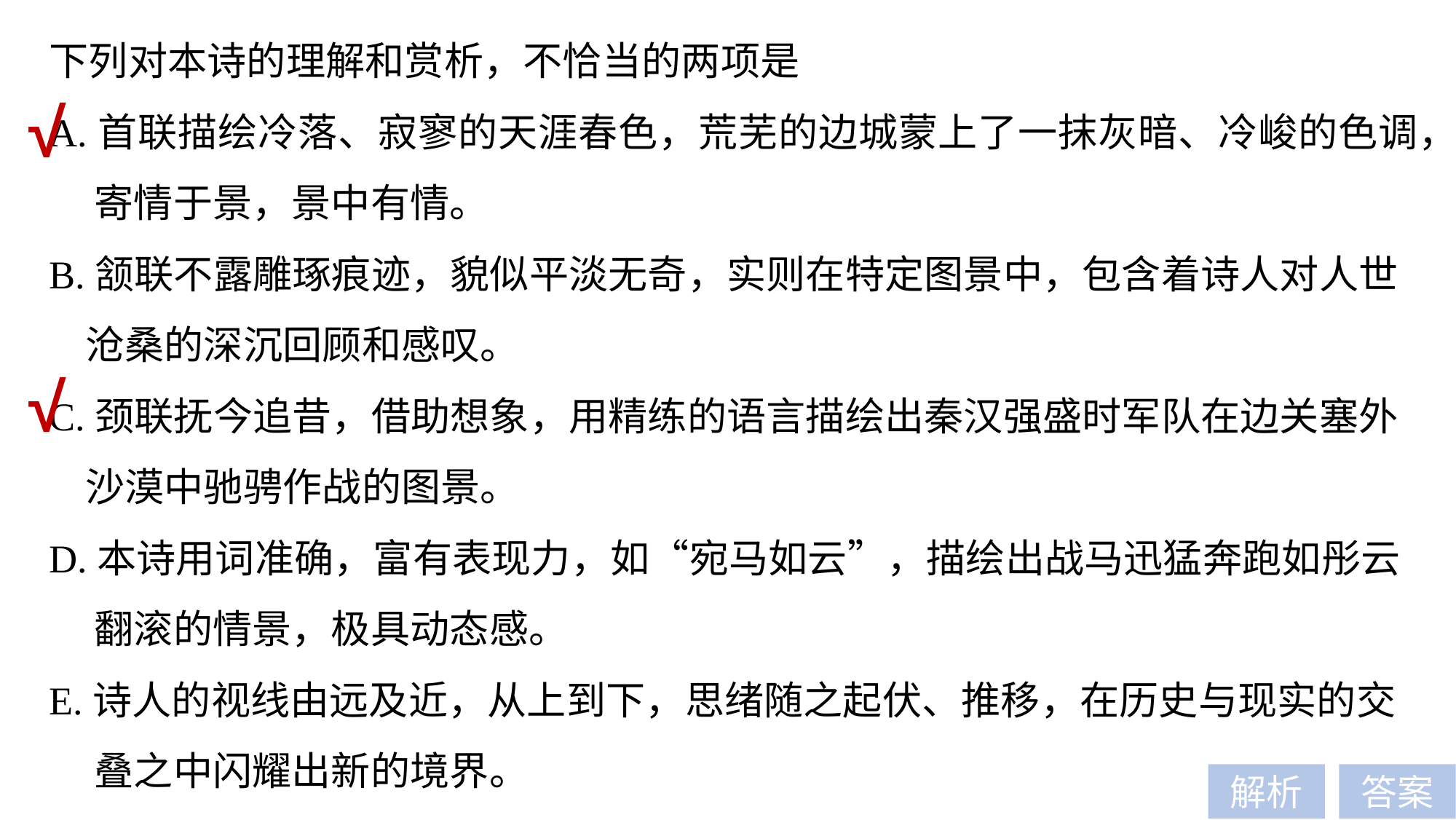

下列对本诗的理解和赏析，不恰当的两项是
A.首联描绘冷落、寂寥的天涯春色，荒芜的边城蒙上了一抹灰暗、冷峻的色调，
    寄情于景，景中有情。
B.颔联不露雕琢痕迹，貌似平淡无奇，实则在特定图景中，包含着诗人对人世
   沧桑的深沉回顾和感叹。
C.颈联抚今追昔，借助想象，用精练的语言描绘出秦汉强盛时军队在边关塞外
   沙漠中驰骋作战的图景。
D.本诗用词准确，富有表现力，如“宛马如云”，描绘出战马迅猛奔跑如彤云
    翻滚的情景，极具动态感。
E.诗人的视线由远及近，从上到下，思绪随之起伏、推移，在历史与现实的交
    叠之中闪耀出新的境界。
√
√
解析
答案